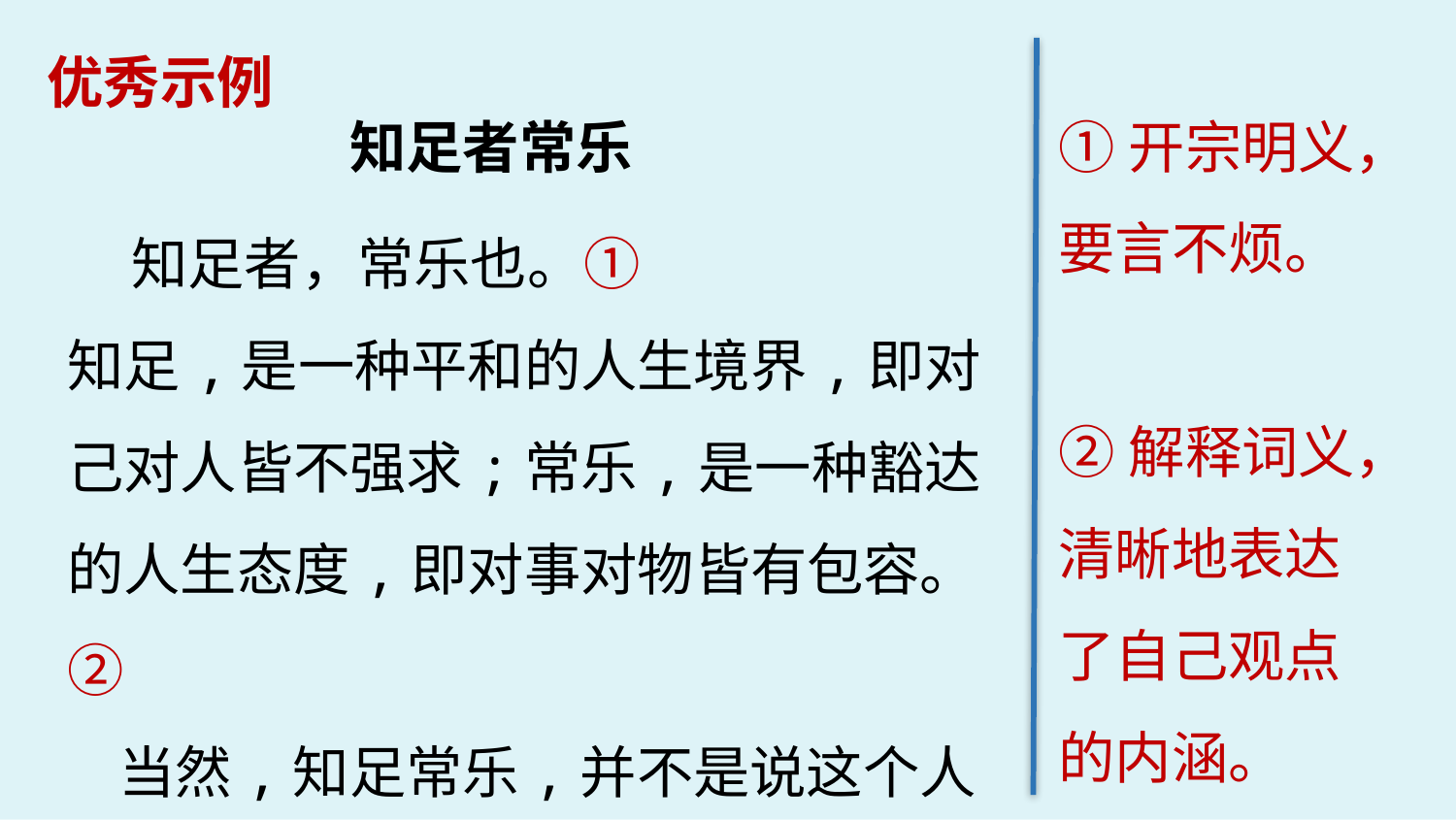

优秀示例
知足者常乐
①开宗明义，要言不烦。

②解释词义，清晰地表达了自己观点的内涵。
    知足者，常乐也。①
知足,是一种平和的人生境界,即对己对人皆不强求;常乐,是一种豁达的人生态度,即对事对物皆有包容。②
   当然,知足常乐,并不是说这个人安于现状,没有追求,没有理想,而是懂得